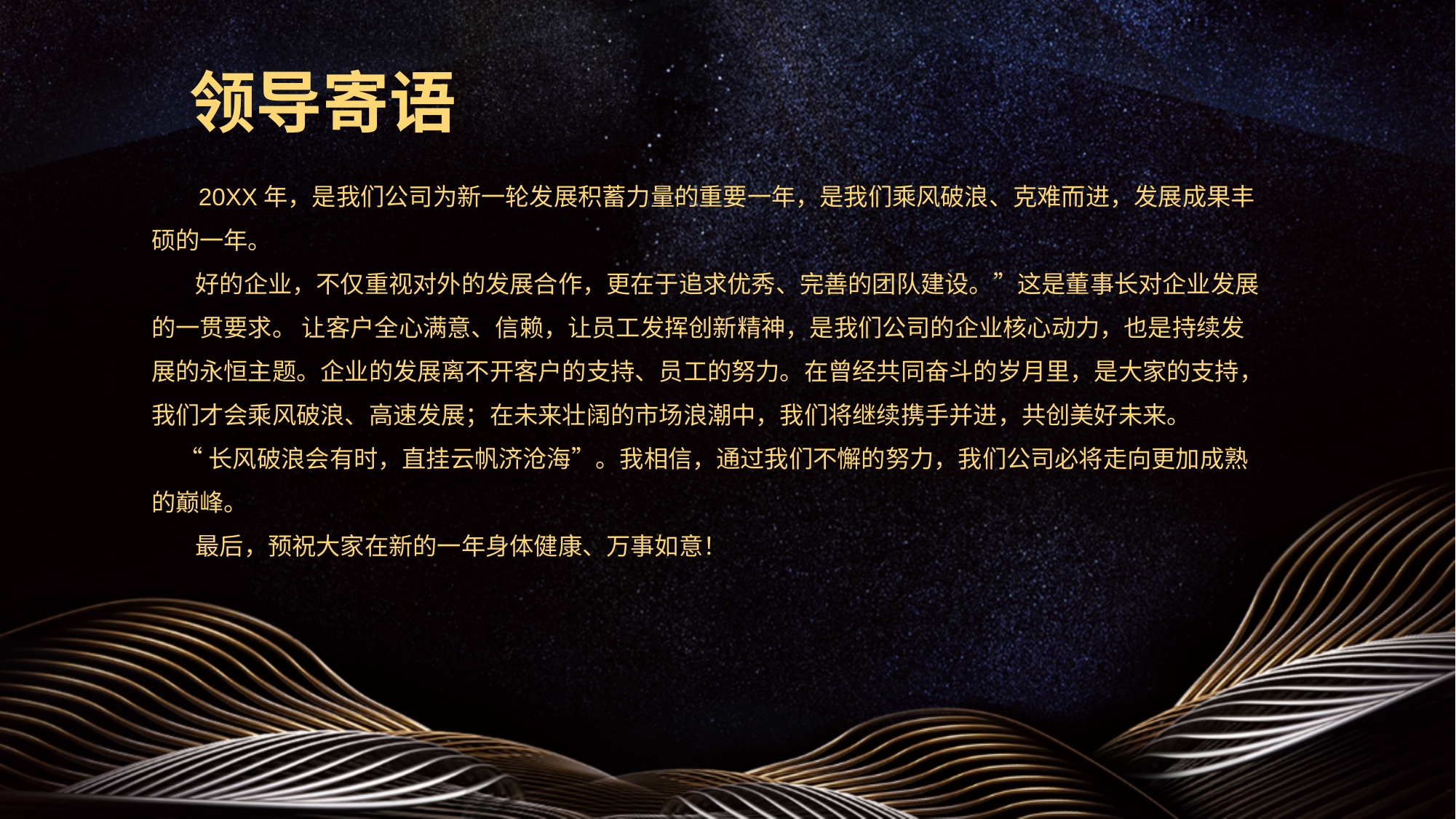

领导寄语
       20XX年，是我们公司为新一轮发展积蓄力量的重要一年，是我们乘风破浪、克难而进，发展成果丰硕的一年。
       好的企业，不仅重视对外的发展合作，更在于追求优秀、完善的团队建设。”这是董事长对企业发展的一贯要求。 让客户全心满意、信赖，让员工发挥创新精神，是我们公司的企业核心动力，也是持续发展的永恒主题。企业的发展离不开客户的支持、员工的努力。在曾经共同奋斗的岁月里，是大家的支持，我们才会乘风破浪、高速发展；在未来壮阔的市场浪潮中，我们将继续携手并进，共创美好未来。
     “长风破浪会有时，直挂云帆济沧海”。我相信，通过我们不懈的努力，我们公司必将走向更加成熟的巅峰。
       最后，预祝大家在新的一年身体健康、万事如意！